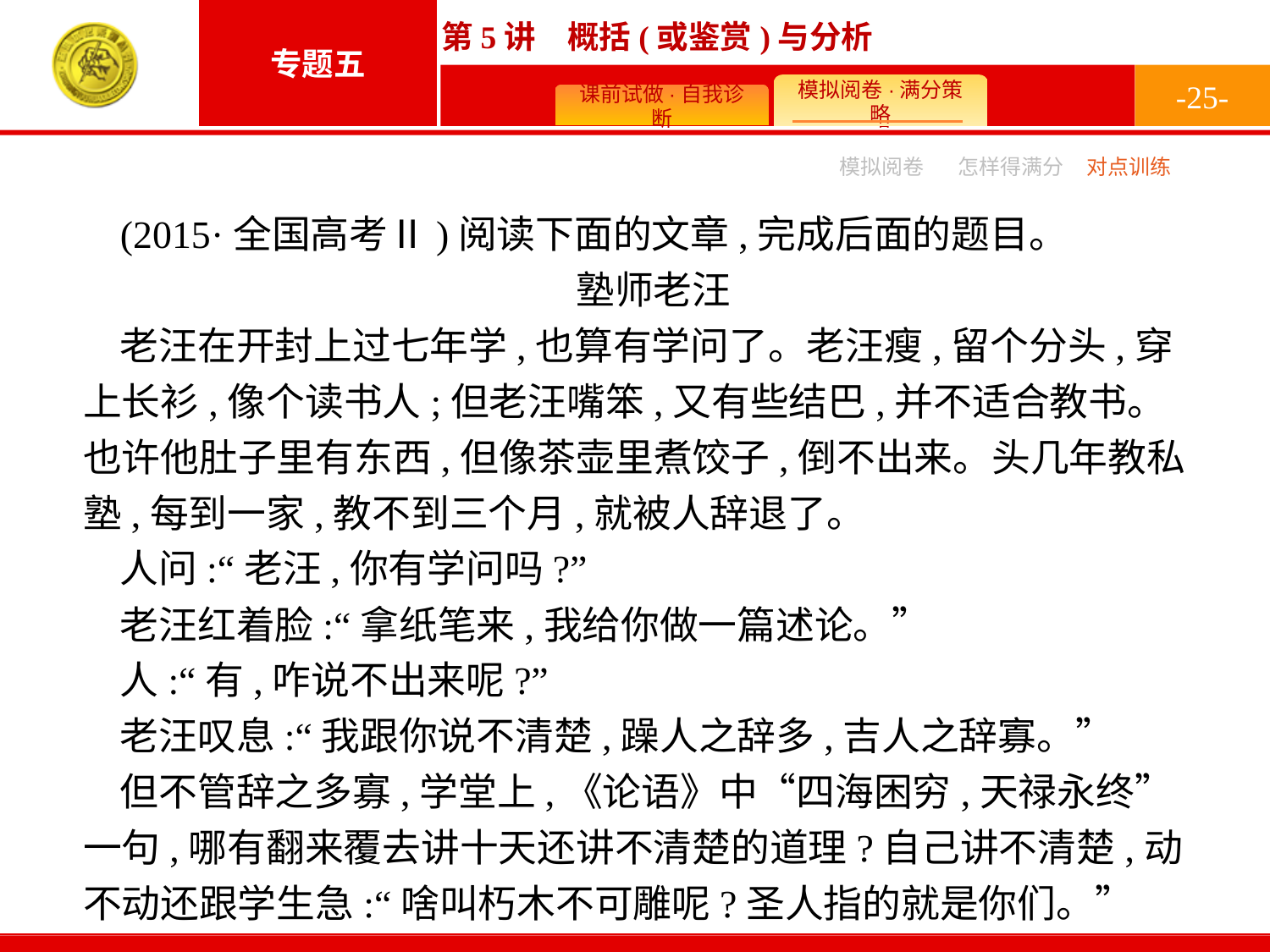

-25-
模拟阅卷
怎样得满分
对点训练
(2015·全国高考Ⅱ)阅读下面的文章,完成后面的题目。
塾师老汪
老汪在开封上过七年学,也算有学问了。老汪瘦,留个分头,穿上长衫,像个读书人;但老汪嘴笨,又有些结巴,并不适合教书。也许他肚子里有东西,但像茶壶里煮饺子,倒不出来。头几年教私塾,每到一家,教不到三个月,就被人辞退了。
人问:“老汪,你有学问吗?”
老汪红着脸:“拿纸笔来,我给你做一篇述论。”
人:“有,咋说不出来呢?”
老汪叹息:“我跟你说不清楚,躁人之辞多,吉人之辞寡。”
但不管辞之多寡,学堂上,《论语》中“四海困穷,天禄永终”一句,哪有翻来覆去讲十天还讲不清楚的道理?自己讲不清楚,动不动还跟学生急:“啥叫朽木不可雕呢?圣人指的就是你们。”